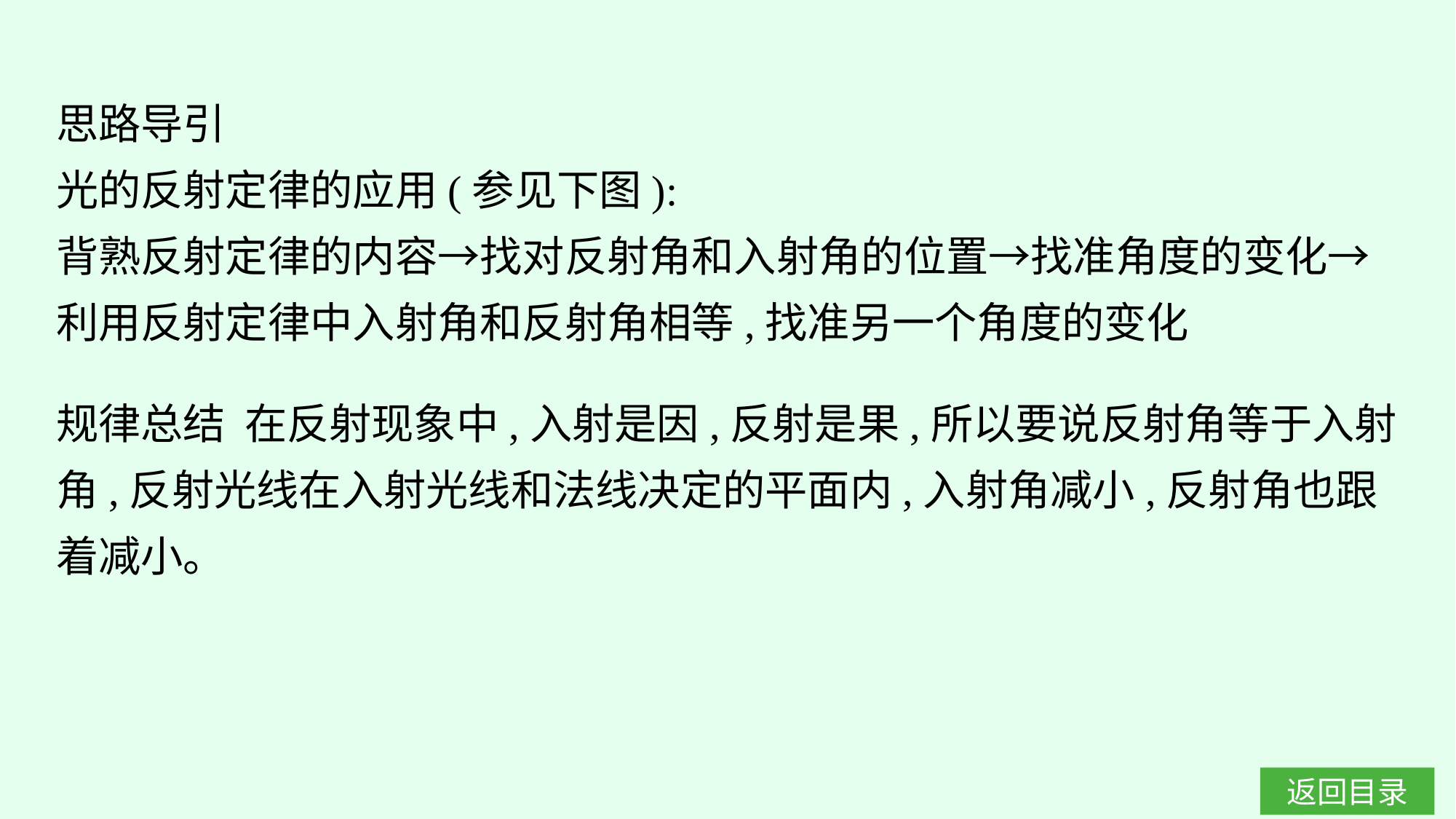

思路导引
光的反射定律的应用(参见下图):
背熟反射定律的内容→找对反射角和入射角的位置→找准角度的变化→利用反射定律中入射角和反射角相等,找准另一个角度的变化
规律总结  在反射现象中,入射是因,反射是果,所以要说反射角等于入射角,反射光线在入射光线和法线决定的平面内,入射角减小,反射角也跟着减小。